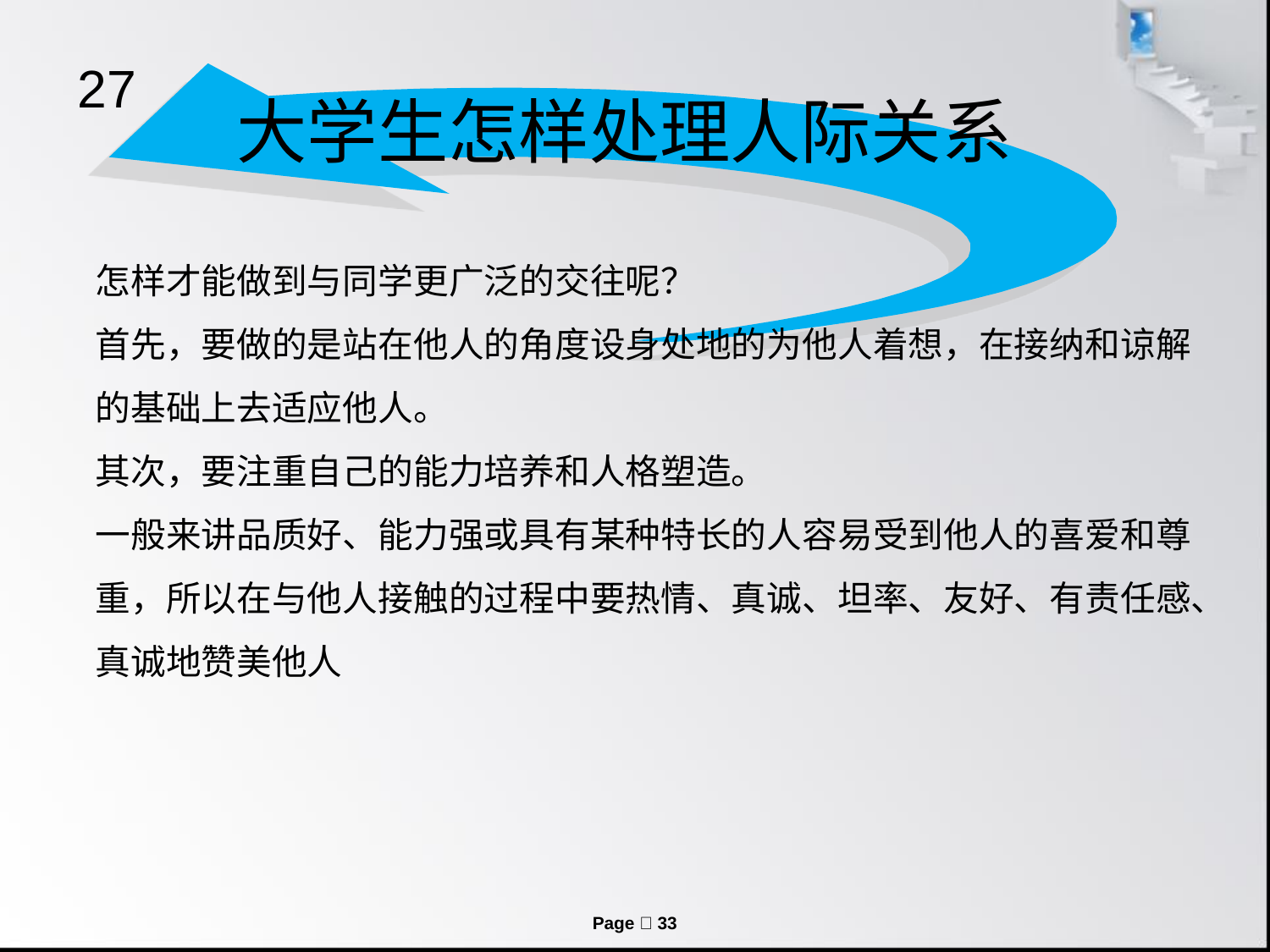

# 27

大学生怎样处理人际关系
怎样才能做到与同学更广泛的交往呢？
首先，要做的是站在他人的角度设身处地的为他人着想，在接纳和谅解的基础上去适应他人。
其次，要注重自己的能力培养和人格塑造。
一般来讲品质好、能力强或具有某种特长的人容易受到他人的喜爱和尊重，所以在与他人接触的过程中要热情、真诚、坦率、友好、有责任感、真诚地赞美他人